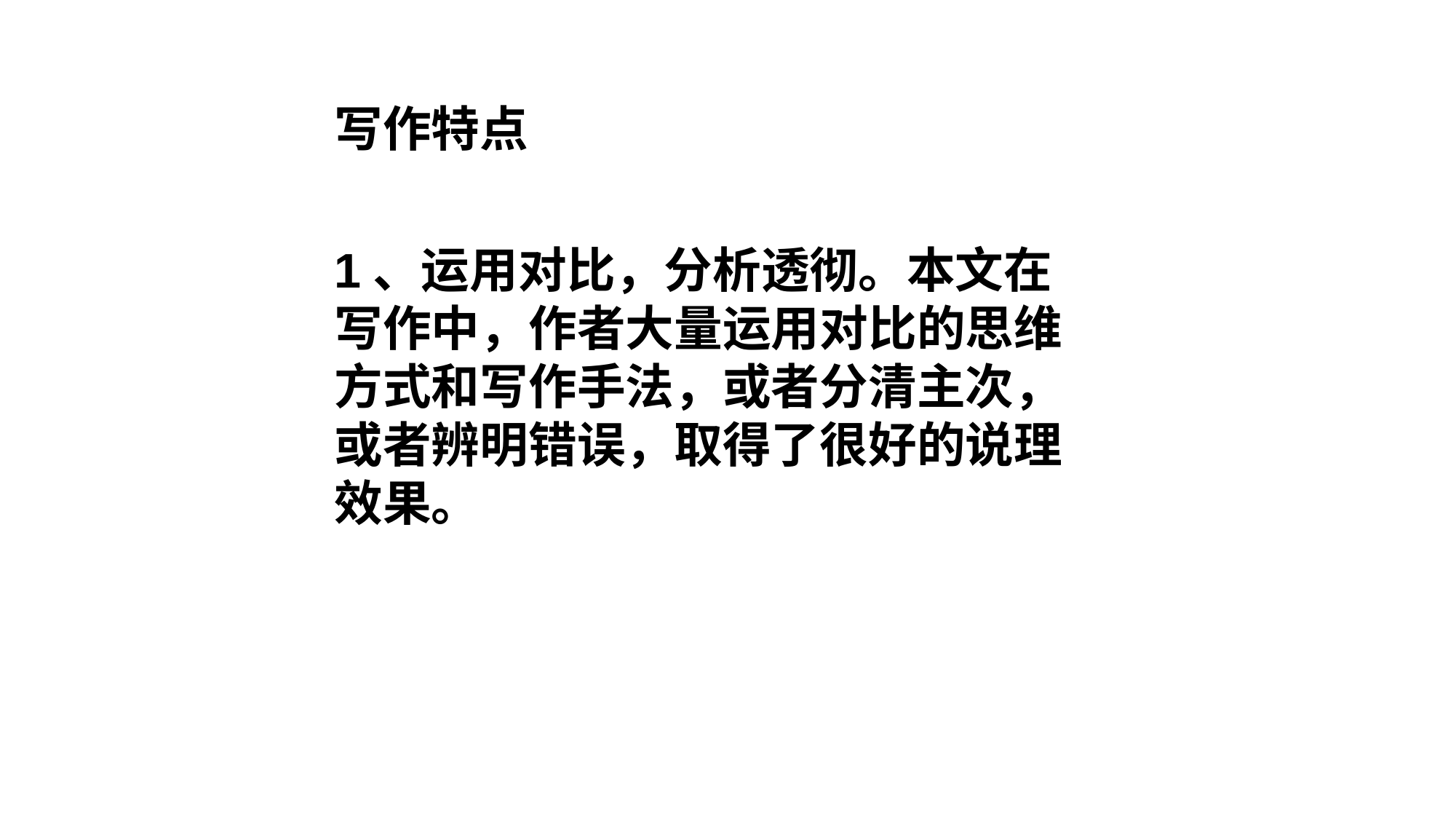

写作特点
1、运用对比，分析透彻。本文在写作中，作者大量运用对比的思维方式和写作手法，或者分清主次，或者辨明错误，取得了很好的说理效果。